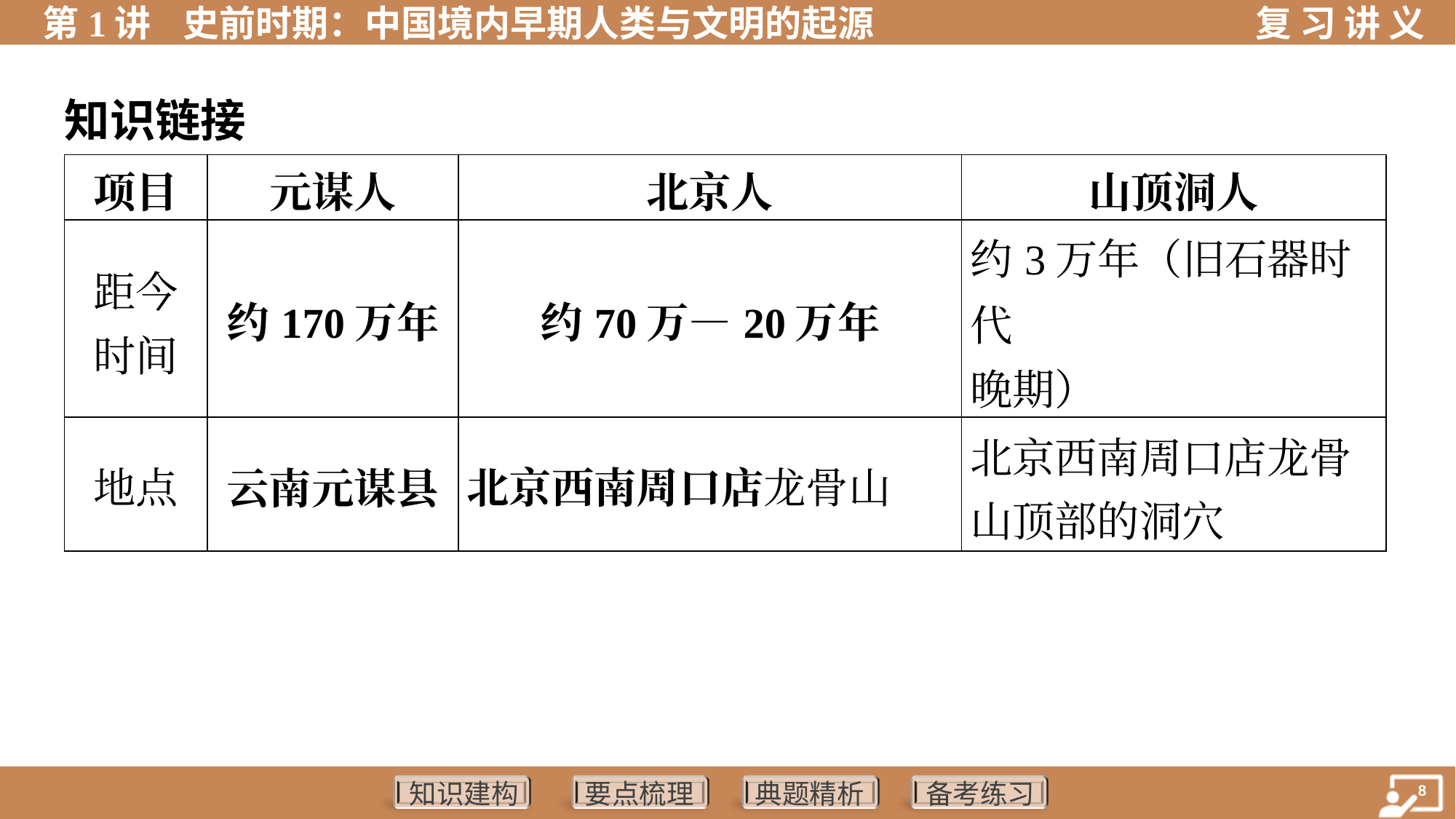

知识链接
| 项目 | 元谋人 | 北京人 | 山顶洞人 |
| --- | --- | --- | --- |
| 距今 时间 | 约170万年 | 约70万—20万年 | 约3万年（旧石器时代 晚期） |
| 地点 | 云南元谋县 | 北京西南周口店龙骨山 | 北京西南周口店龙骨 山顶部的洞穴 |